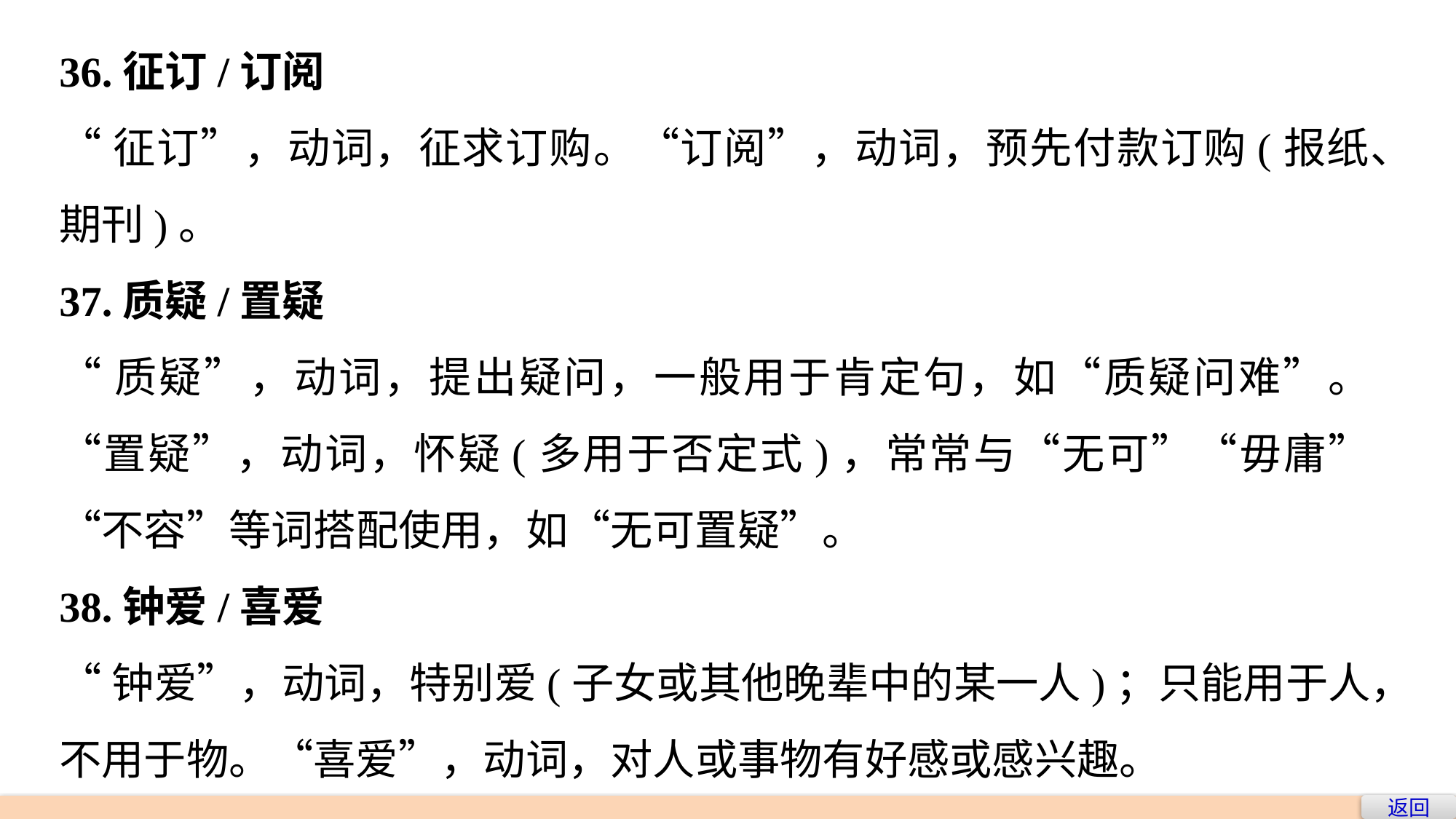

36.征订/订阅
“征订”，动词，征求订购。“订阅”，动词，预先付款订购(报纸、期刊)。
37.质疑/置疑
“质疑”，动词，提出疑问，一般用于肯定句，如“质疑问难”。“置疑”，动词，怀疑(多用于否定式)，常常与“无可”“毋庸”“不容”等词搭配使用，如“无可置疑”。
38.钟爱/喜爱
“钟爱”，动词，特别爱(子女或其他晚辈中的某一人)；只能用于人，不用于物。“喜爱”，动词，对人或事物有好感或感兴趣。
返回